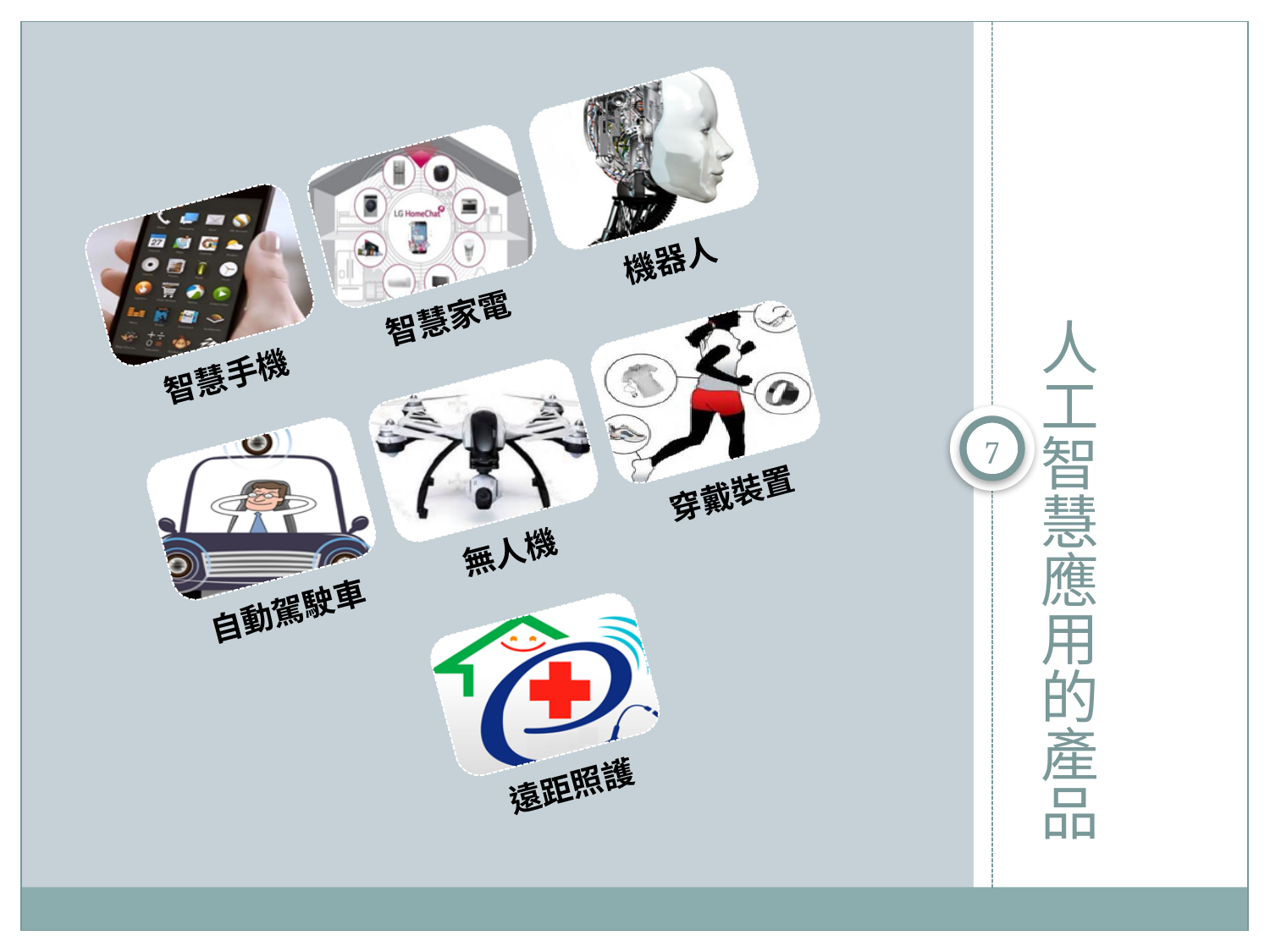

# 人工智慧應用的產品

智慧手機
智慧家電
機器人

自動駕駛車
無人機
穿戴裝置

遠距照護
7